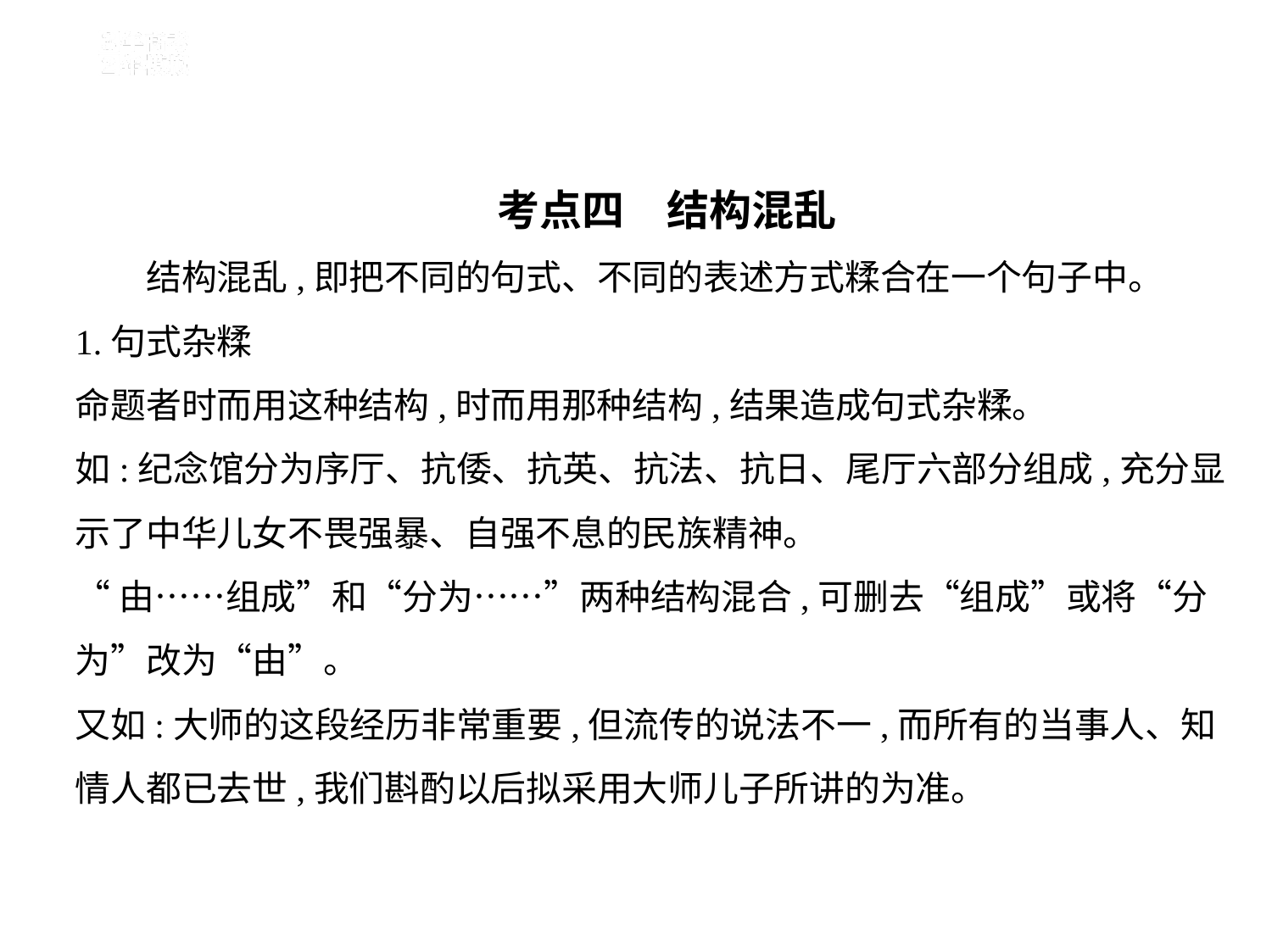

考点四　结构混乱
　　结构混乱,即把不同的句式、不同的表述方式糅合在一个句子中。
1.句式杂糅
命题者时而用这种结构,时而用那种结构,结果造成句式杂糅。
如:纪念馆分为序厅、抗倭、抗英、抗法、抗日、尾厅六部分组成,充分显
示了中华儿女不畏强暴、自强不息的民族精神。
“由……组成”和“分为……”两种结构混合,可删去“组成”或将“分
为”改为“由”。
又如:大师的这段经历非常重要,但流传的说法不一,而所有的当事人、知
情人都已去世,我们斟酌以后拟采用大师儿子所讲的为准。